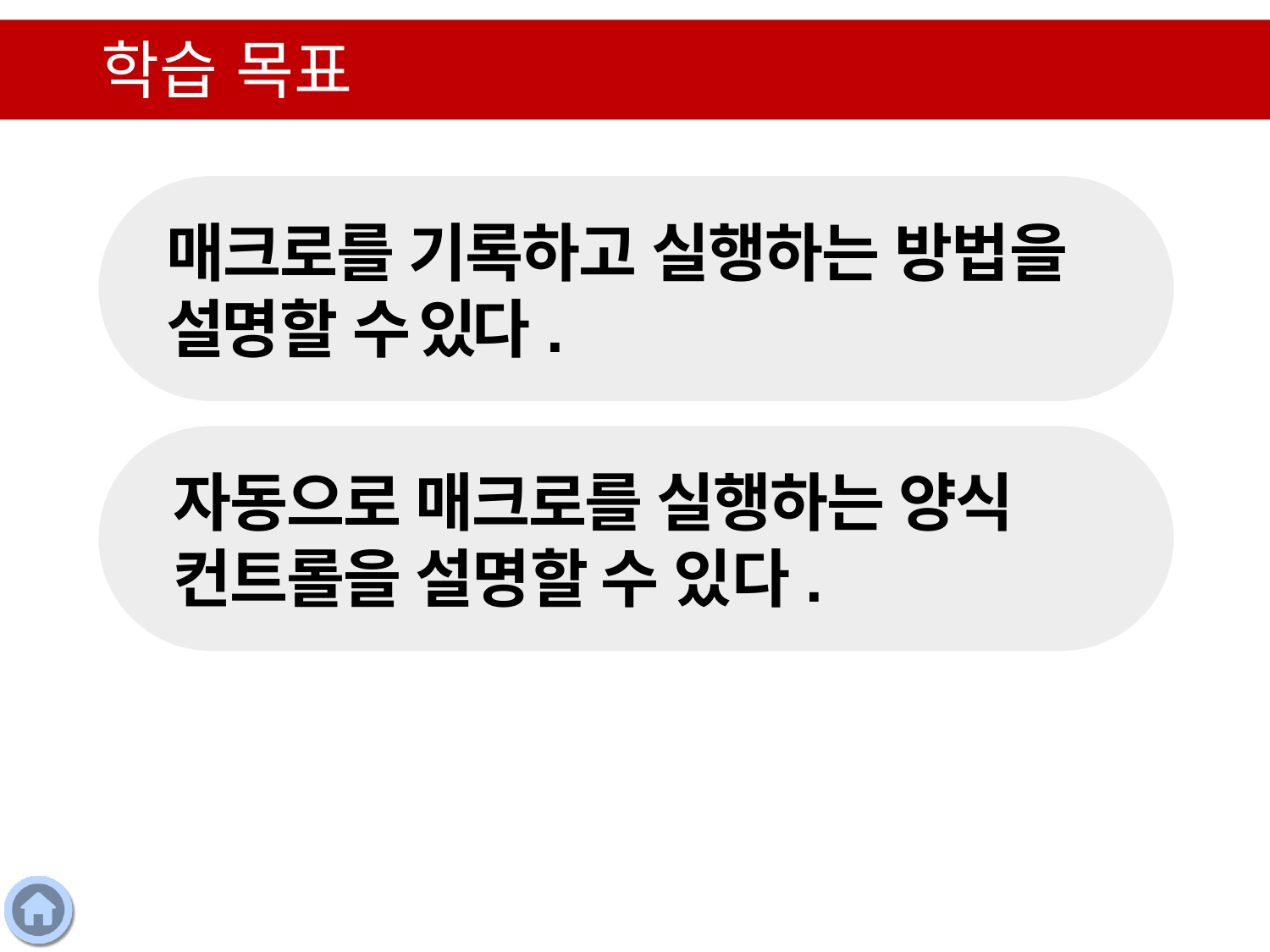

학습 목표

매크로를 기록하고 실행하는 방법을 설명할 수 있다.

자동으로 매크로를 실행하는 양식 컨트롤을 설명할 수 있다.